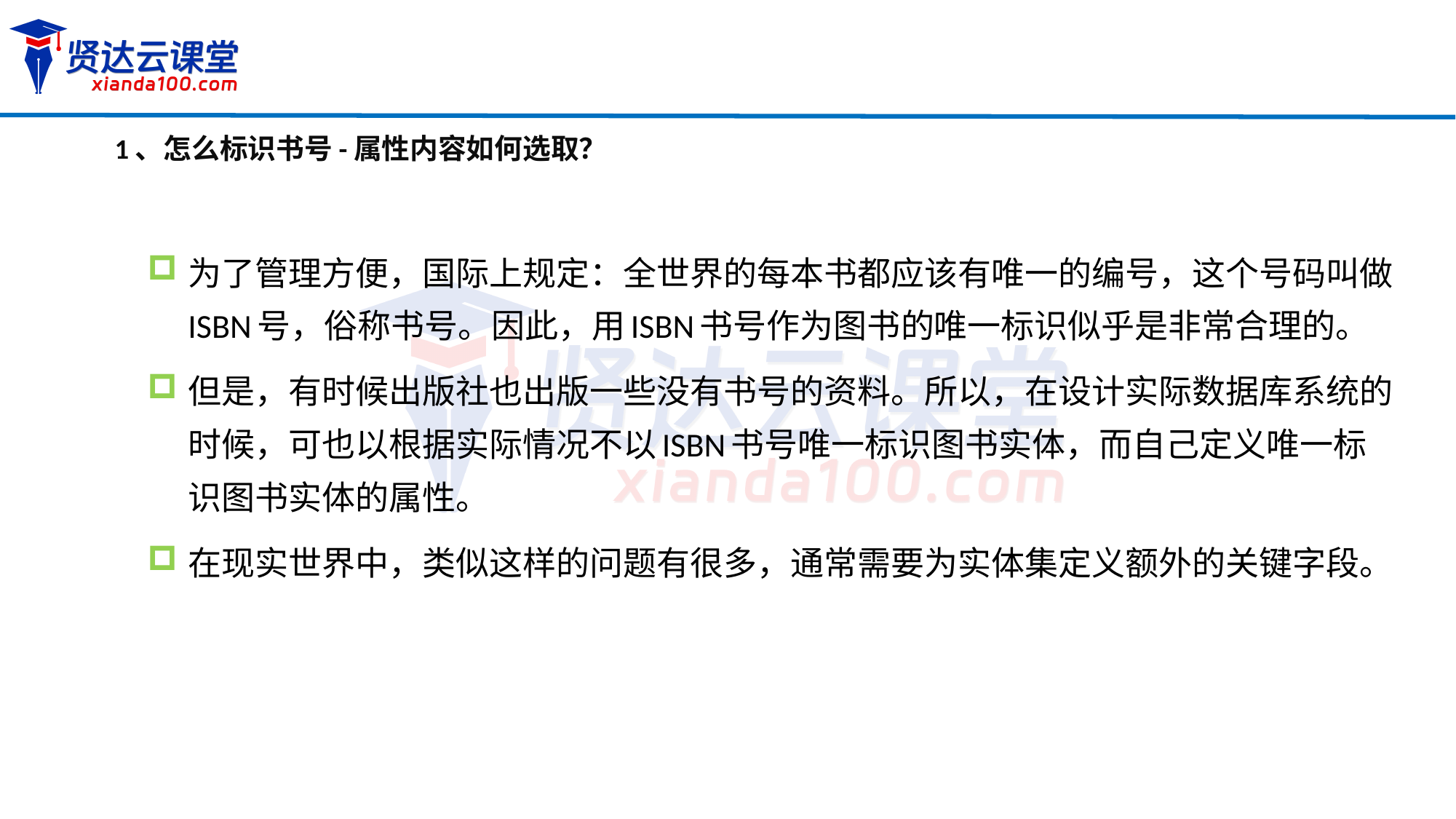

1、怎么标识书号-属性内容如何选取？
为了管理方便，国际上规定：全世界的每本书都应该有唯一的编号，这个号码叫做ISBN号，俗称书号。因此，用ISBN书号作为图书的唯一标识似乎是非常合理的。
但是，有时候出版社也出版一些没有书号的资料。所以，在设计实际数据库系统的时候，可也以根据实际情况不以ISBN书号唯一标识图书实体，而自己定义唯一标识图书实体的属性。
在现实世界中，类似这样的问题有很多，通常需要为实体集定义额外的关键字段。